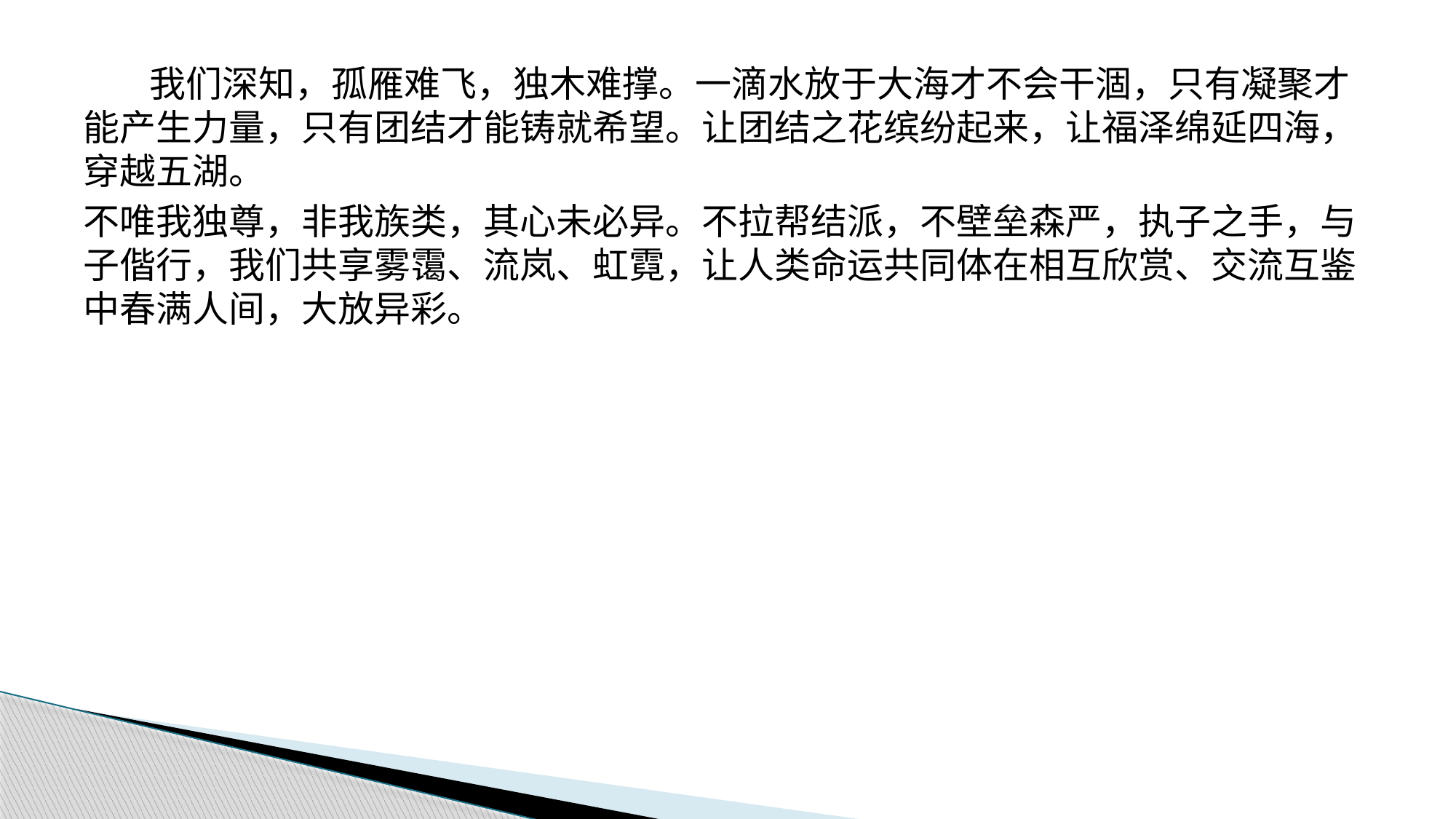

我们深知，孤雁难飞，独木难撑。一滴水放于大海才不会干涸，只有凝聚才能产生力量，只有团结才能铸就希望。让团结之花缤纷起来，让福泽绵延四海，穿越五湖。
不唯我独尊，非我族类，其心未必异。不拉帮结派，不壁垒森严，执子之手，与子偕行，我们共享雾霭、流岚、虹霓，让人类命运共同体在相互欣赏、交流互鉴中春满人间，大放异彩。